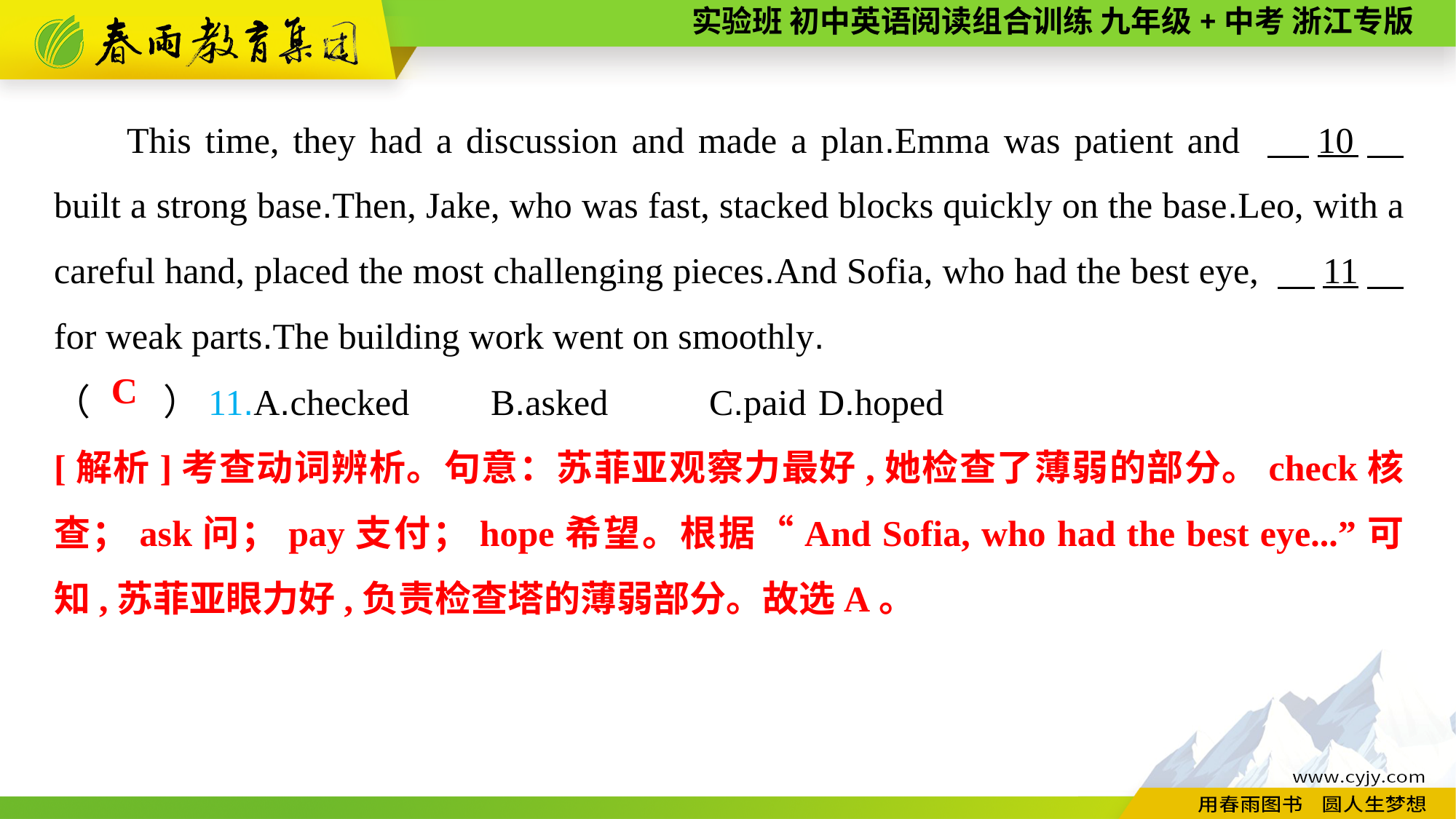

This time, they had a discussion and made a plan.Emma was patient and 　10　 built a strong base.Then, Jake, who was fast, stacked blocks quickly on the base.Leo, with a careful hand, placed the most challenging pieces.And Sofia, who had the best eye, 　11　 for weak parts.The building work went on smoothly.
（　　）11.A.checked	B.asked	C.paid	D.hoped
C
[解析]考查动词辨析。句意：苏菲亚观察力最好,她检查了薄弱的部分。check核查；ask问；pay支付；hope希望。根据“And Sofia, who had the best eye...”可知,苏菲亚眼力好,负责检查塔的薄弱部分。故选A。